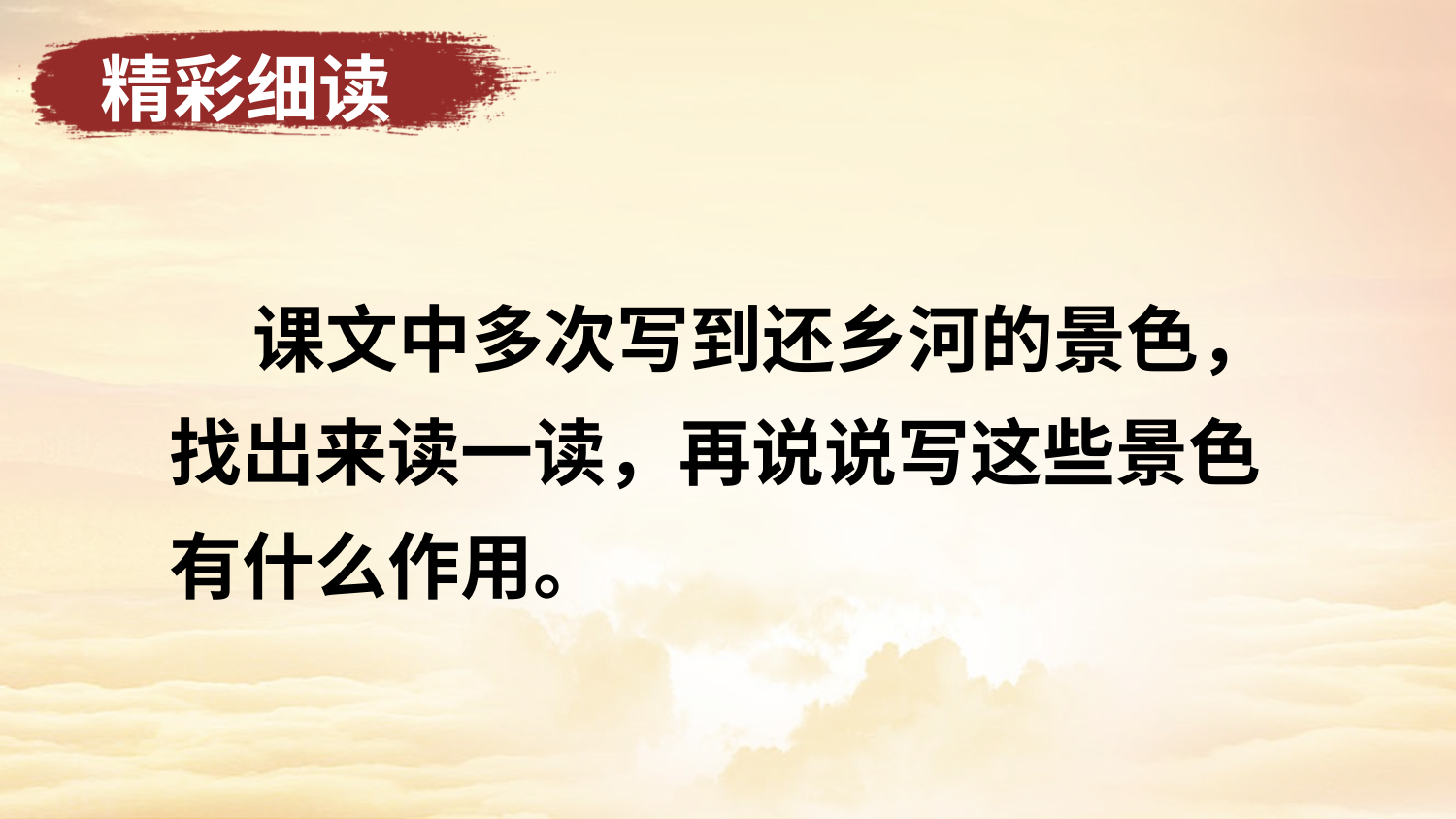

精彩细读
    课文中多次写到还乡河的景色，找出来读一读，再说说写这些景色有什么作用。